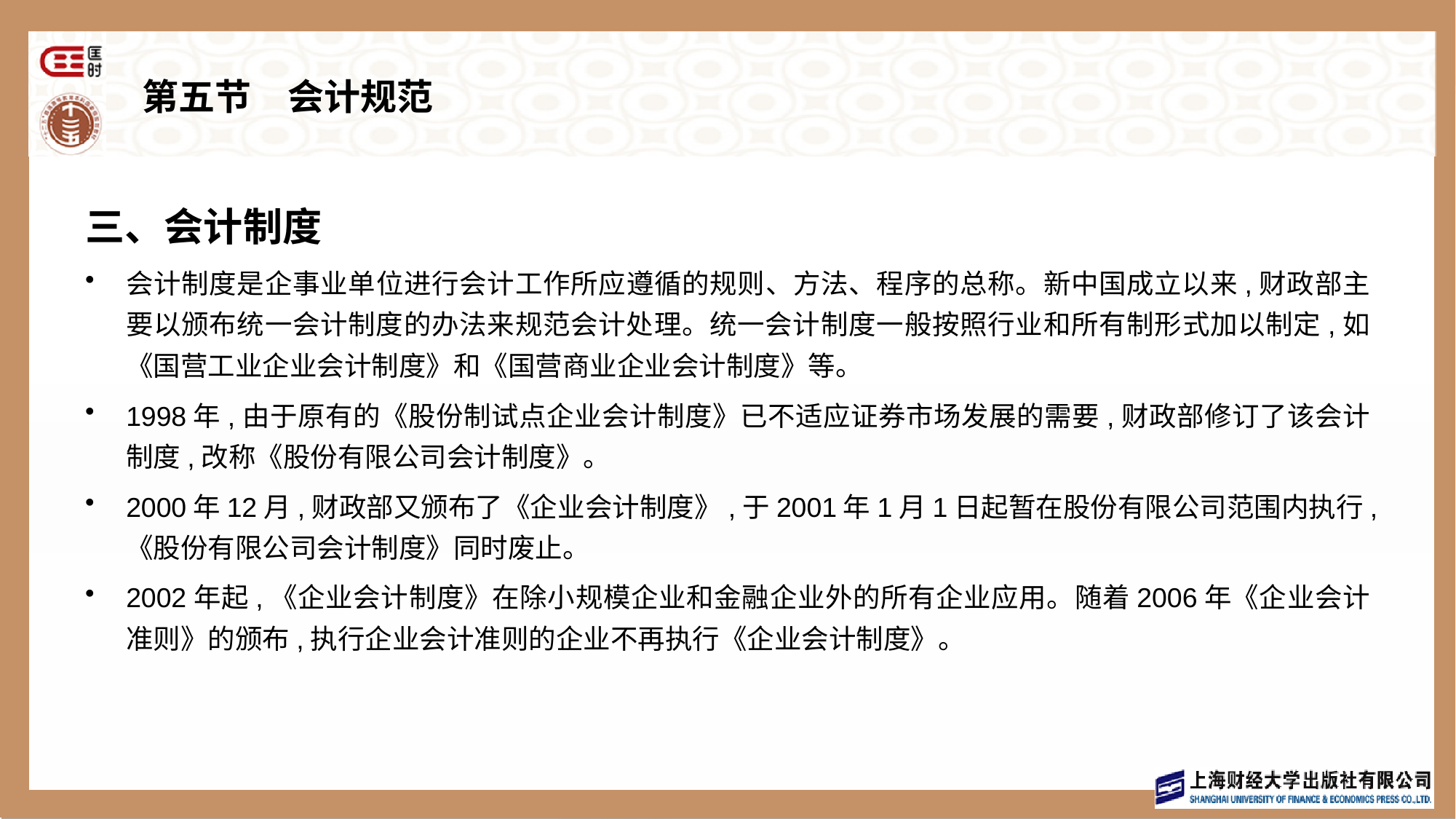

# 第五节　会计规范
三、会计制度
会计制度是企事业单位进行会计工作所应遵循的规则、方法、程序的总称。新中国成立以来,财政部主要以颁布统一会计制度的办法来规范会计处理。统一会计制度一般按照行业和所有制形式加以制定,如《国营工业企业会计制度》和《国营商业企业会计制度》等。
1998年,由于原有的《股份制试点企业会计制度》已不适应证券市场发展的需要,财政部修订了该会计制度,改称《股份有限公司会计制度》。
2000年12月,财政部又颁布了《企业会计制度》,于2001年1月1日起暂在股份有限公司范围内执行,《股份有限公司会计制度》同时废止。
2002年起,《企业会计制度》在除小规模企业和金融企业外的所有企业应用。随着2006年《企业会计准则》的颁布,执行企业会计准则的企业不再执行《企业会计制度》。